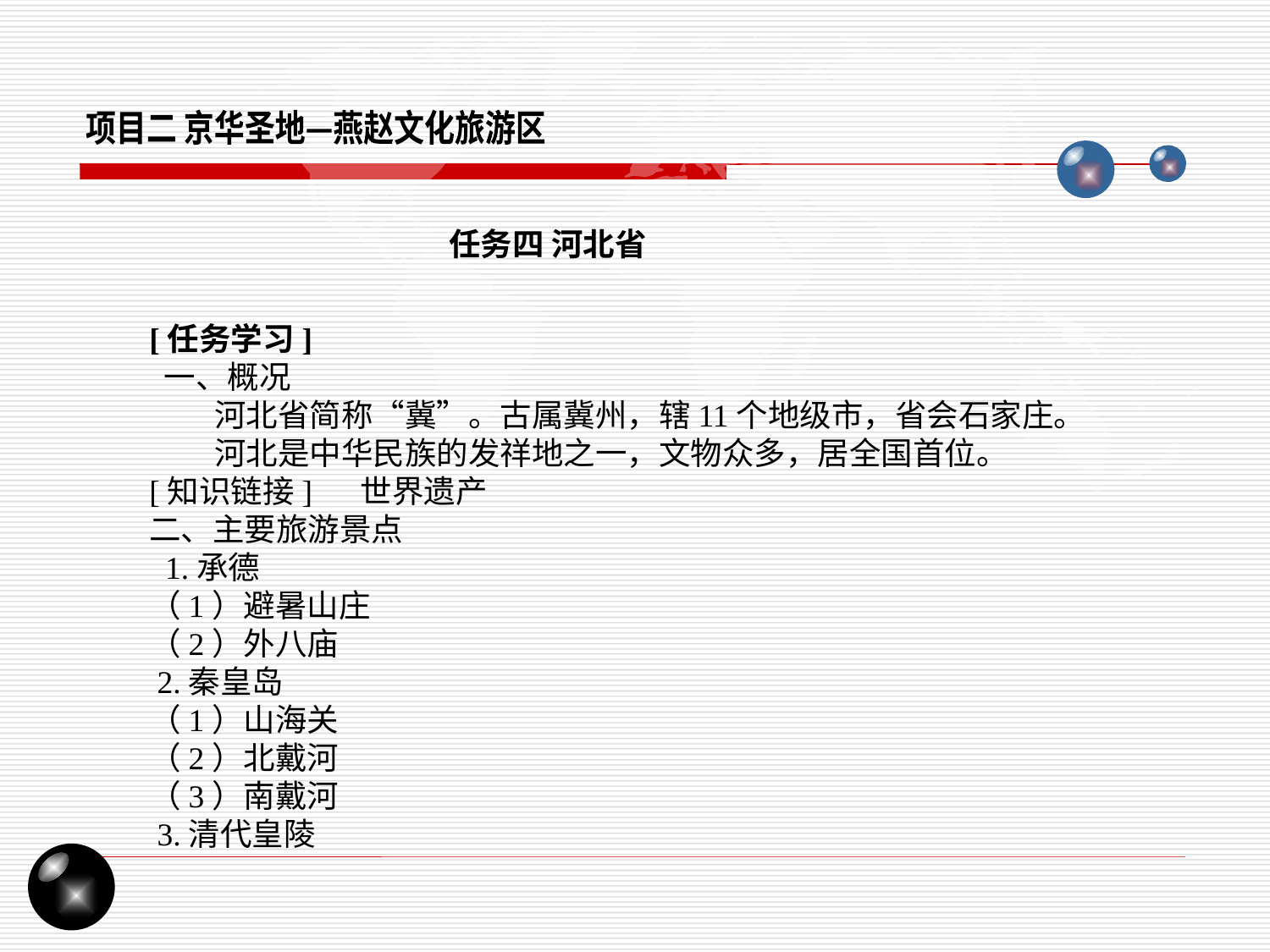

项目二 京华圣地—燕赵文化旅游区
任务四 河北省

[任务学习]
 一、概况
        河北省简称“冀”。古属冀州，辖11个地级市，省会石家庄。
        河北是中华民族的发祥地之一，文物众多，居全国首位。
[知识链接]     世界遗产
二、主要旅游景点
  1.承德
（1）避暑山庄
（2）外八庙
 2.秦皇岛
（1）山海关
（2）北戴河
（3）南戴河
 3.清代皇陵